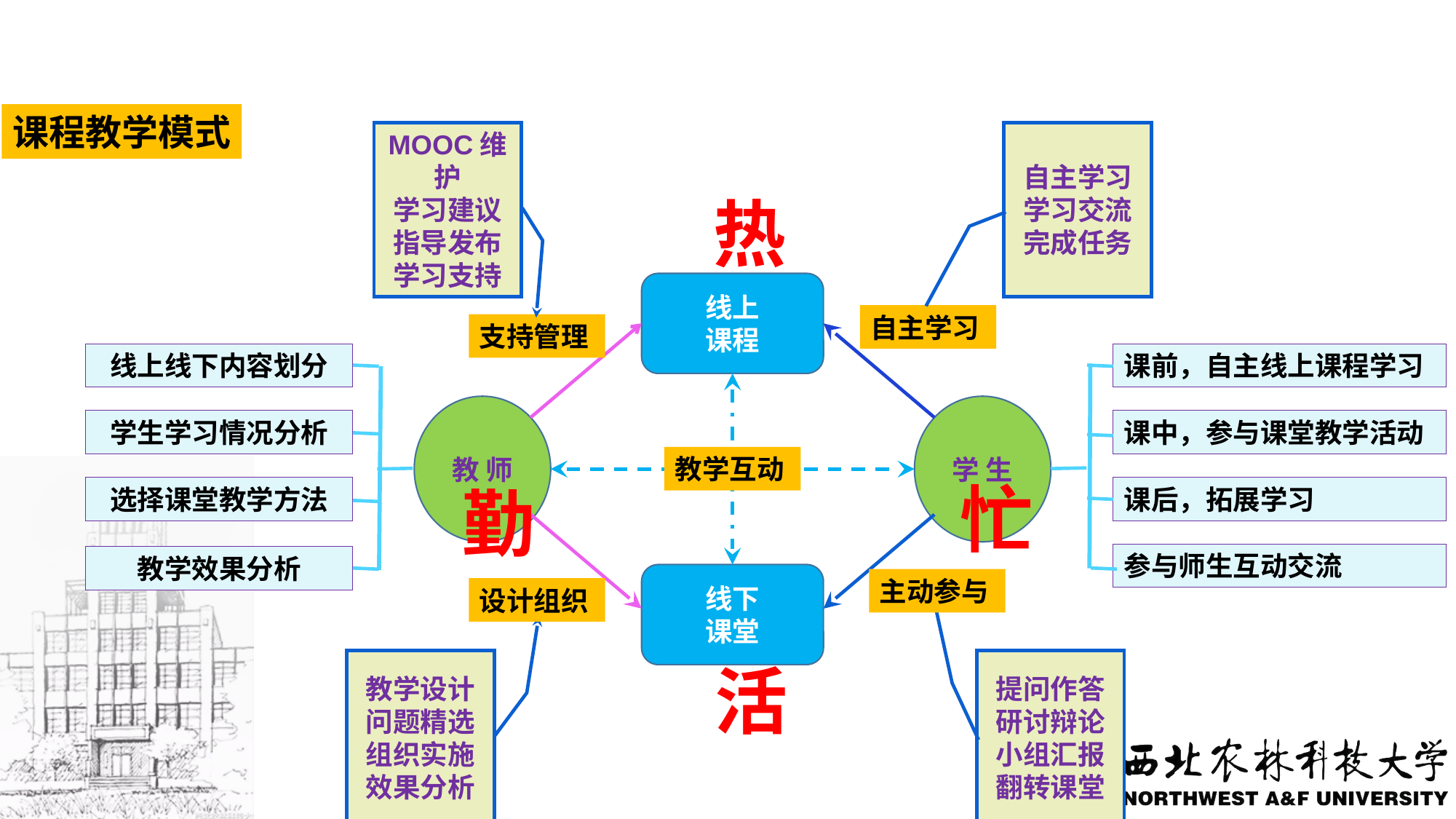

课程教学模式
MOOC维护
学习建议指导发布
学习支持
自主学习
学习交流
完成任务
线上
课程
线下
课堂
自主学习
支持管理
教 师
学 生
主动参与
设计组织
线上线下内容划分
学生学习情况分析
选择课堂教学方法
教学效果分析
课前，自主线上课程学习
课中，参与课堂教学活动
课后，拓展学习
参与师生互动交流
教学互动
教学设计
问题精选
组织实施
效果分析
提问作答
研讨辩论
小组汇报
翻转课堂
热
忙
勤
活